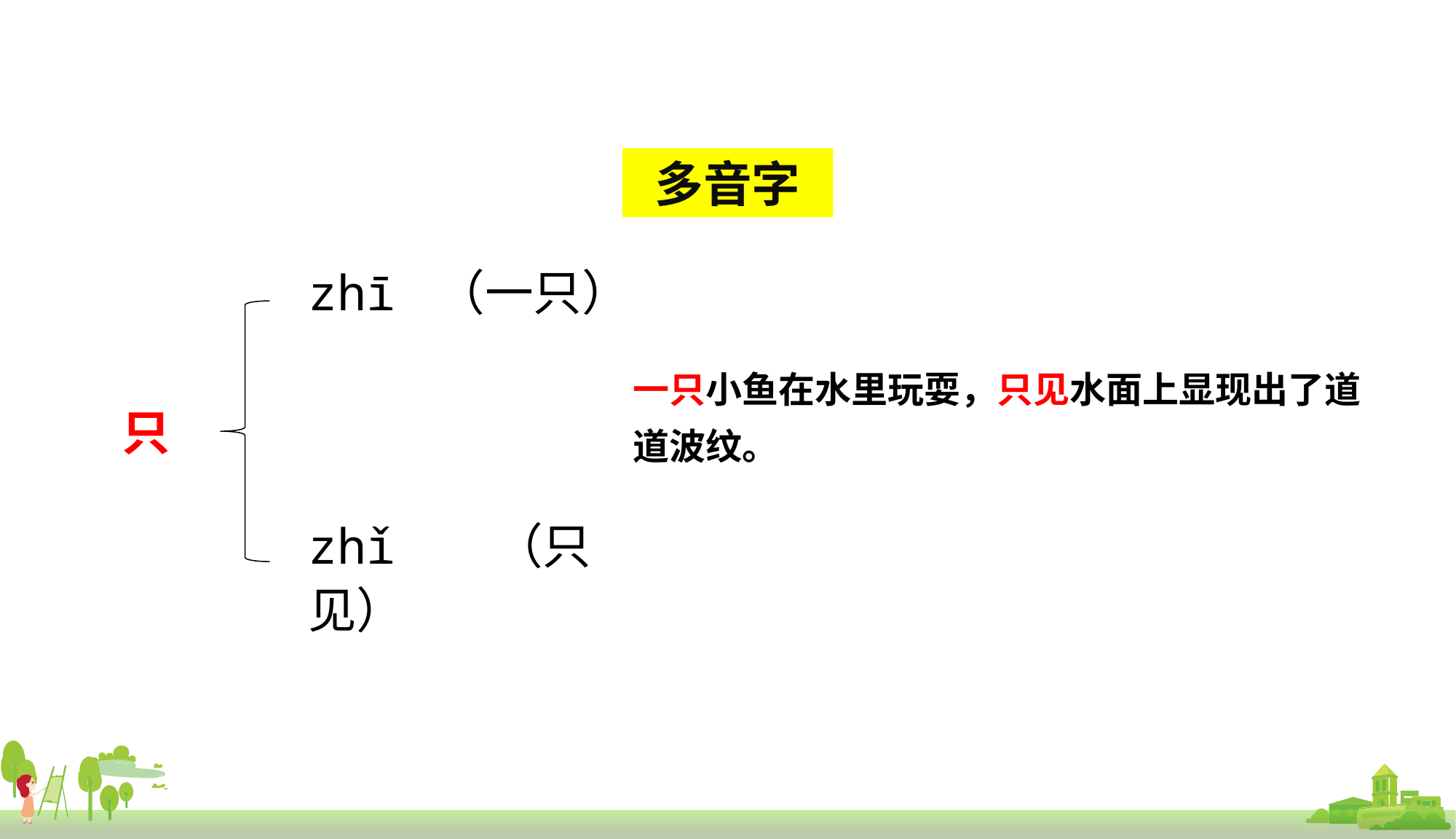

多音字
zhī （一只）

一只小鱼在水里玩耍，只见水面上显现出了道道波纹。
只
zhǐ   （只见）